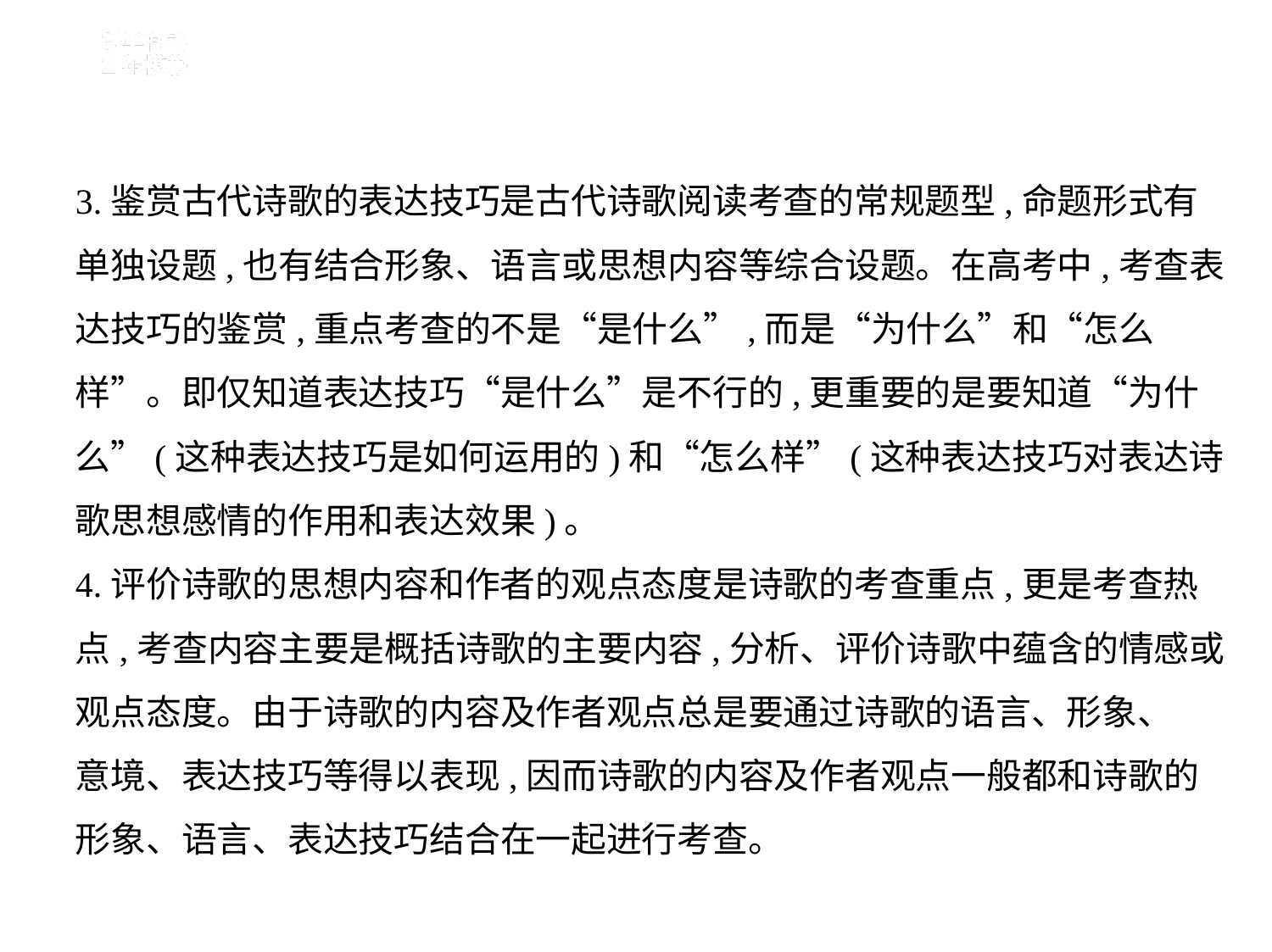

3.鉴赏古代诗歌的表达技巧是古代诗歌阅读考查的常规题型,命题形式有
单独设题,也有结合形象、语言或思想内容等综合设题。在高考中,考查表
达技巧的鉴赏,重点考查的不是“是什么”,而是“为什么”和“怎么
样”。即仅知道表达技巧“是什么”是不行的,更重要的是要知道“为什
么”(这种表达技巧是如何运用的)和“怎么样”(这种表达技巧对表达诗
歌思想感情的作用和表达效果)。
4.评价诗歌的思想内容和作者的观点态度是诗歌的考查重点,更是考查热
点,考查内容主要是概括诗歌的主要内容,分析、评价诗歌中蕴含的情感或
观点态度。由于诗歌的内容及作者观点总是要通过诗歌的语言、形象、
意境、表达技巧等得以表现,因而诗歌的内容及作者观点一般都和诗歌的
形象、语言、表达技巧结合在一起进行考查。